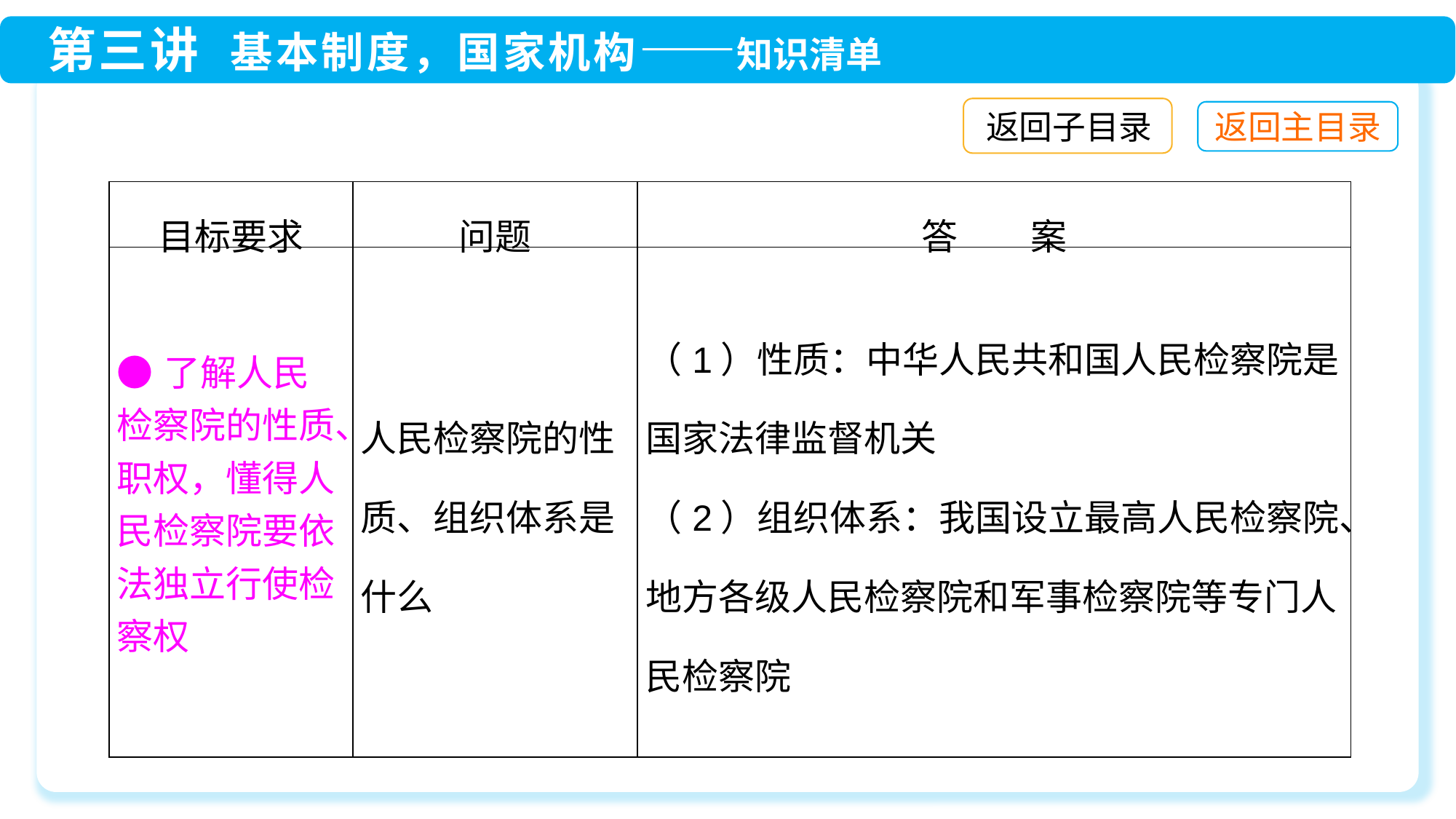

返回子目录
| 目标要求 | 问题 | 答　　案 |
| --- | --- | --- |
| ●了解人民检察院的性质、职权，懂得人民检察院要依法独立行使检察权 | 人民检察院的性质、组织体系是什么 | （1）性质：中华人民共和国人民检察院是国家法律监督机关 （2）组织体系：我国设立最高人民检察院、地方各级人民检察院和军事检察院等专门人民检察院 |